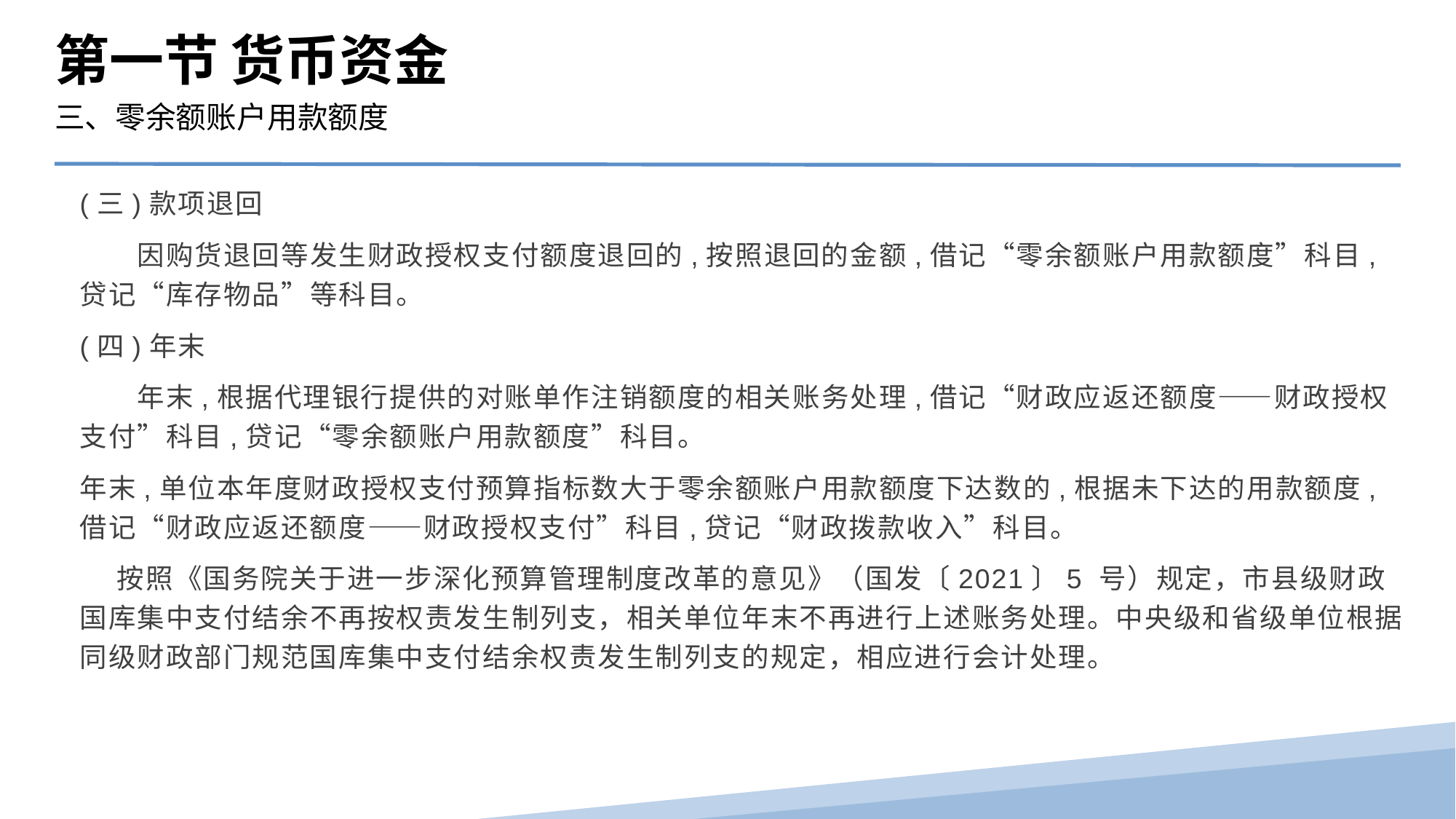

第一节 货币资金
三、零余额账户用款额度

(三)款项退回
　　因购货退回等发生财政授权支付额度退回的,按照退回的金额,借记“零余额账户用款额度”科目,贷记“库存物品”等科目。
(四)年末
　　年末,根据代理银行提供的对账单作注销额度的相关账务处理,借记“财政应返还额度——财政授权支付”科目,贷记“零余额账户用款额度”科目。
年末,单位本年度财政授权支付预算指标数大于零余额账户用款额度下达数的,根据未下达的用款额度,借记“财政应返还额度——财政授权支付”科目,贷记“财政拨款收入”科目。
    按照《国务院关于进一步深化预算管理制度改革的意见》（国发〔2021〕5 号）规定，市县级财政国库集中支付结余不再按权责发生制列支，相关单位年末不再进行上述账务处理。中央级和省级单位根据同级财政部门规范国库集中支付结余权责发生制列支的规定，相应进行会计处理。